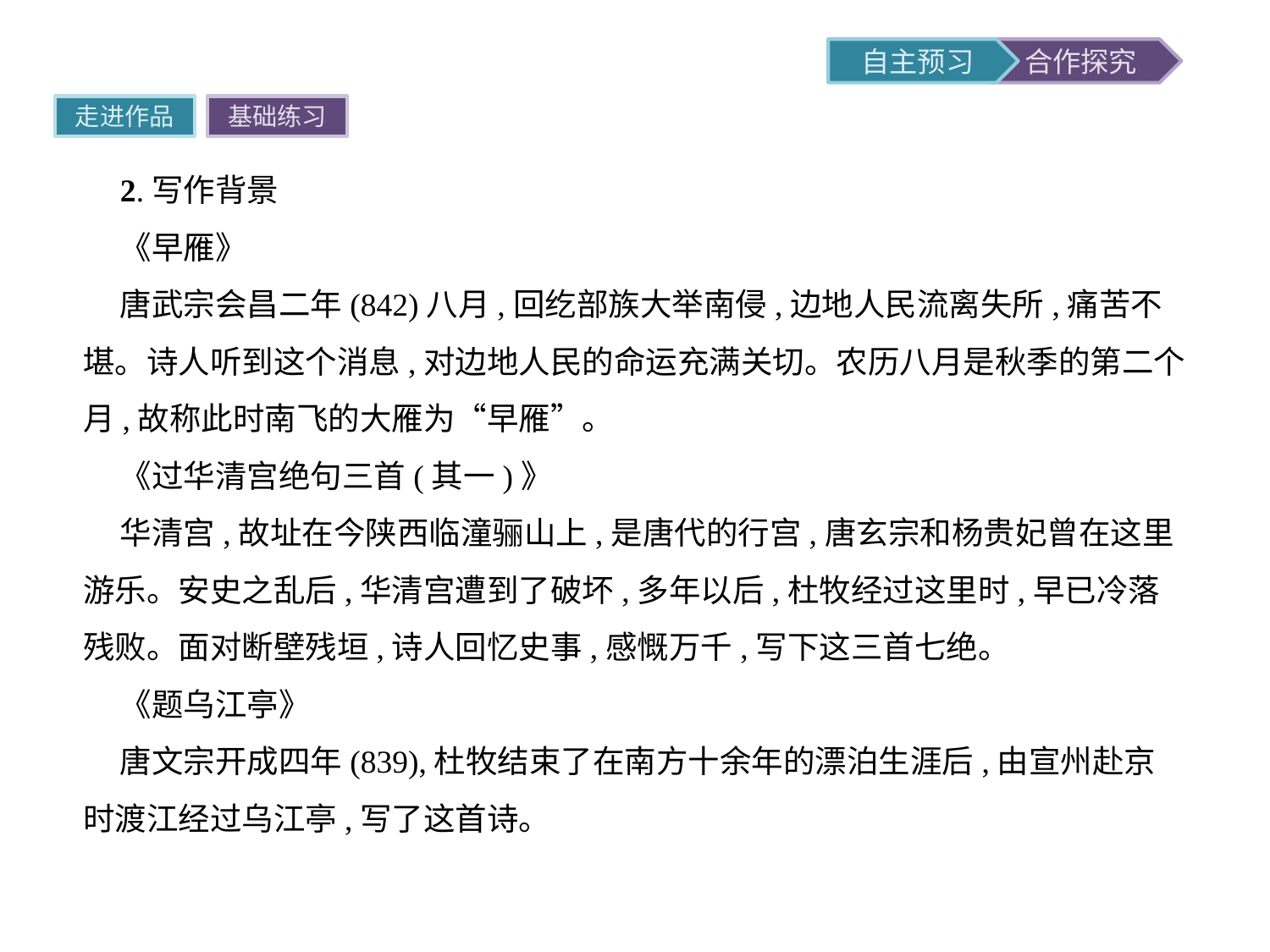

走进作品
基础练习
2.写作背景
《早雁》
唐武宗会昌二年(842)八月,回纥部族大举南侵,边地人民流离失所,痛苦不堪。诗人听到这个消息,对边地人民的命运充满关切。农历八月是秋季的第二个月,故称此时南飞的大雁为“早雁”。
《过华清宫绝句三首(其一)》
华清宫,故址在今陕西临潼骊山上,是唐代的行宫,唐玄宗和杨贵妃曾在这里游乐。安史之乱后,华清宫遭到了破坏,多年以后,杜牧经过这里时,早已冷落残败。面对断壁残垣,诗人回忆史事,感慨万千,写下这三首七绝。
《题乌江亭》
唐文宗开成四年(839),杜牧结束了在南方十余年的漂泊生涯后,由宣州赴京时渡江经过乌江亭,写了这首诗。